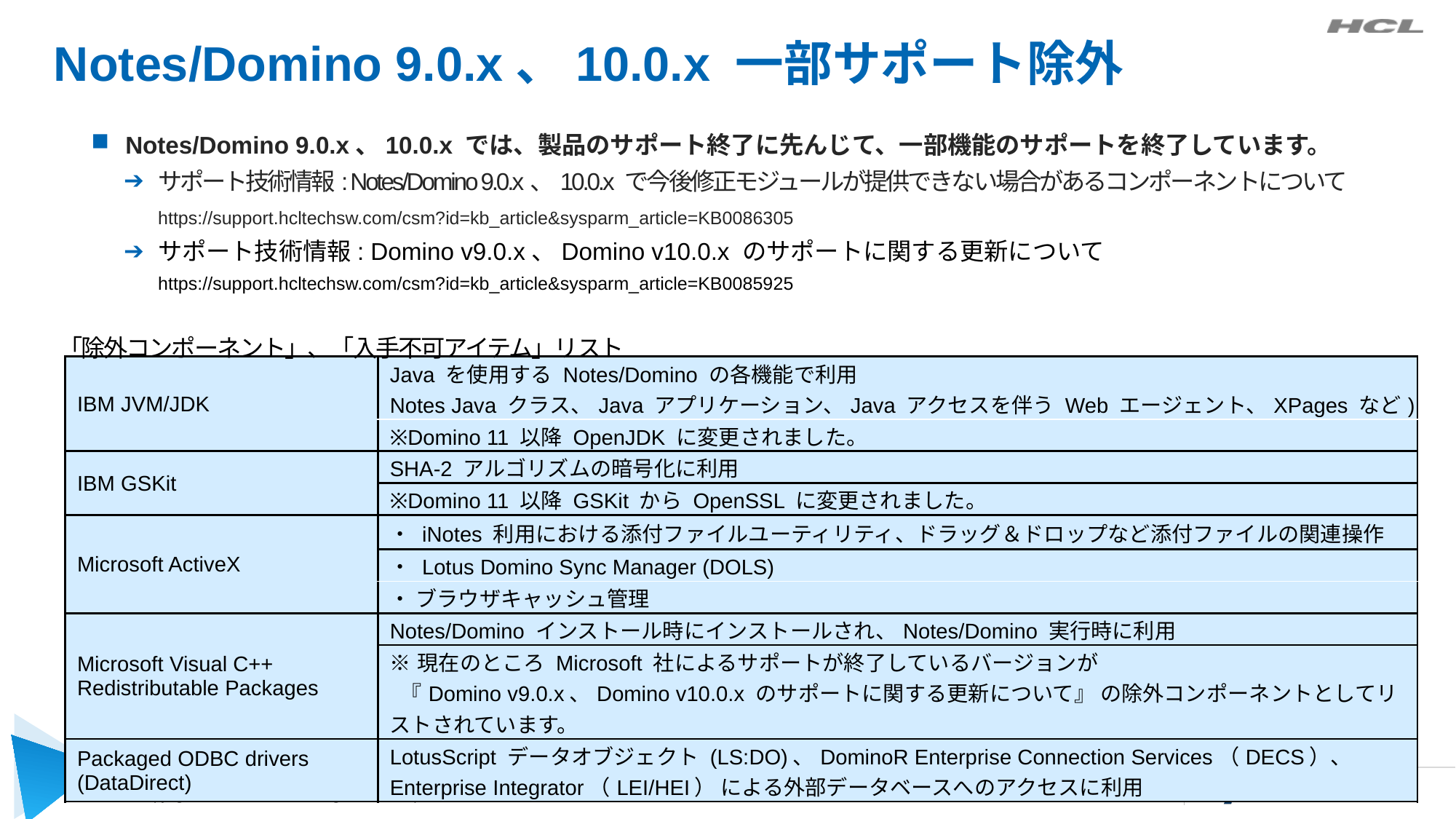

# Notes/Domino 9.0.x、10.0.x 一部サポート除外
Notes/Domino 9.0.x、10.0.x では、製品のサポート終了に先んじて、一部機能のサポートを終了しています。
サポート技術情報: Notes/Domino 9.0.x、10.0.x で今後修正モジュールが提供できない場合があるコンポーネントについて
	https://support.hcltechsw.com/csm?id=kb_article&sysparm_article=KB0086305
サポート技術情報: Domino v9.0.x、Domino v10.0.x のサポートに関する更新について
	https://support.hcltechsw.com/csm?id=kb_article&sysparm_article=KB0085925

「除外コンポーネント」、「入手不可アイテム」リスト
| IBM JVM/JDK | Java を使用する Notes/Domino の各機能で利用 Notes Java クラス、Java アプリケーション、Java アクセスを伴う Web エージェント、XPages など) |
| --- | --- |
|  | ※Domino 11 以降 OpenJDK に変更されました。 |
| IBM GSKit | SHA-2 アルゴリズムの暗号化に利用 |
|  | ※Domino 11 以降 GSKit から OpenSSL に変更されました。 |
| Microsoft ActiveX | ・ iNotes 利用における添付ファイルユーティリティ、ドラッグ＆ドロップなど添付ファイルの関連操作 |
|  | ・ Lotus Domino Sync Manager (DOLS) |
|  | ・ ブラウザキャッシュ管理 |
| Microsoft Visual C++ Redistributable Packages | Notes/Domino インストール時にインストールされ、Notes/Domino 実行時に利用 |
|  | ※現在のところ Microsoft 社によるサポートが終了しているバージョンが  『Domino v9.0.x、Domino v10.0.x のサポートに関する更新について』 の除外コンポーネントとしてリストされています。 |
| Packaged ODBC drivers (DataDirect) | LotusScript データオブジェクト (LS:DO)、DominoR Enterprise Connection Services（DECS）、 Enterprise Integrator（LEI/HEI） による外部データベースへのアクセスに利用 |